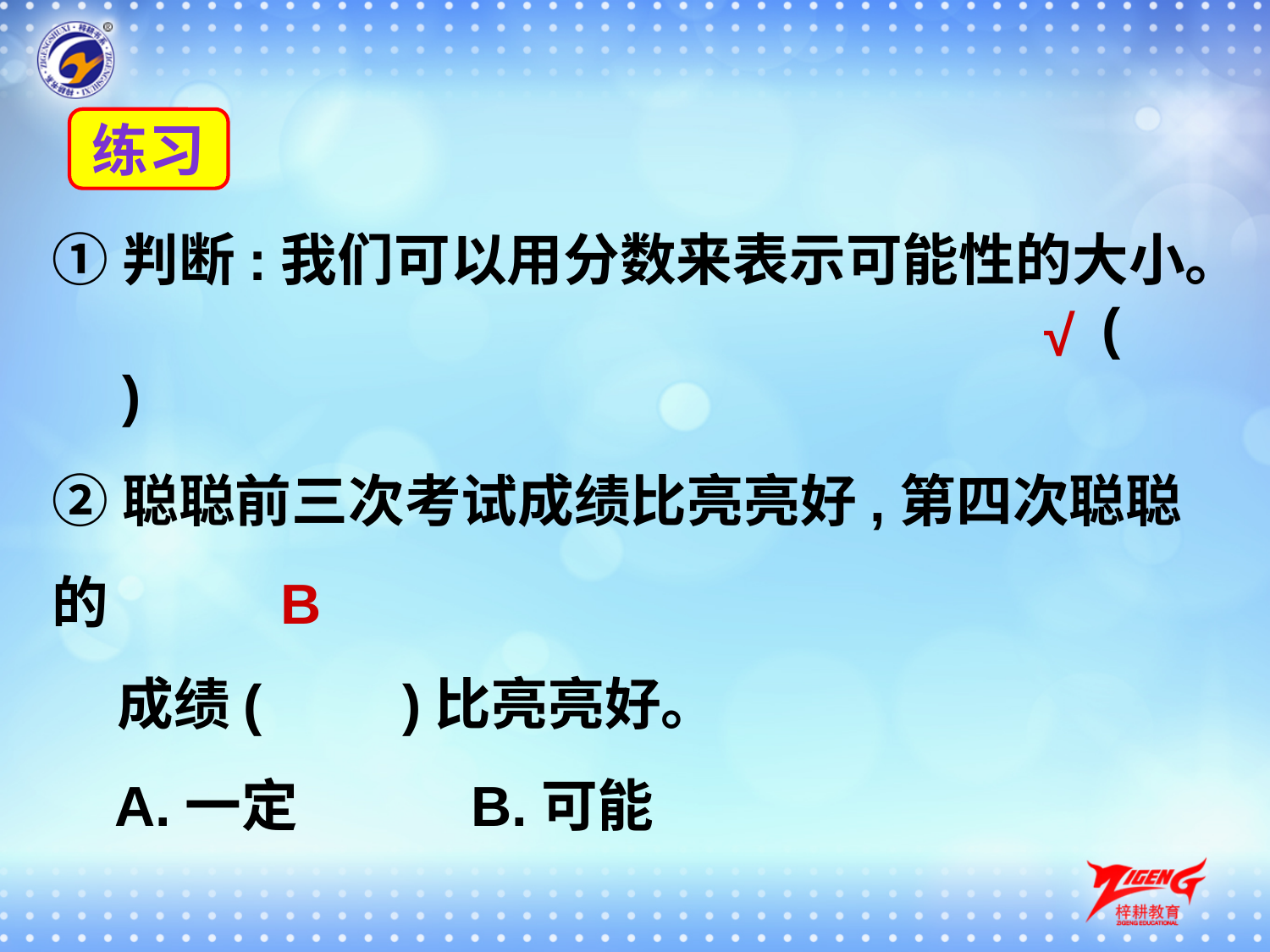

练习
①判断:我们可以用分数来表示可能性的大小。
                                                                   (　　)
√
②聪聪前三次考试成绩比亮亮好,第四次聪聪的
    成绩(　　)比亮亮好。
    A.一定　        B.可能
B